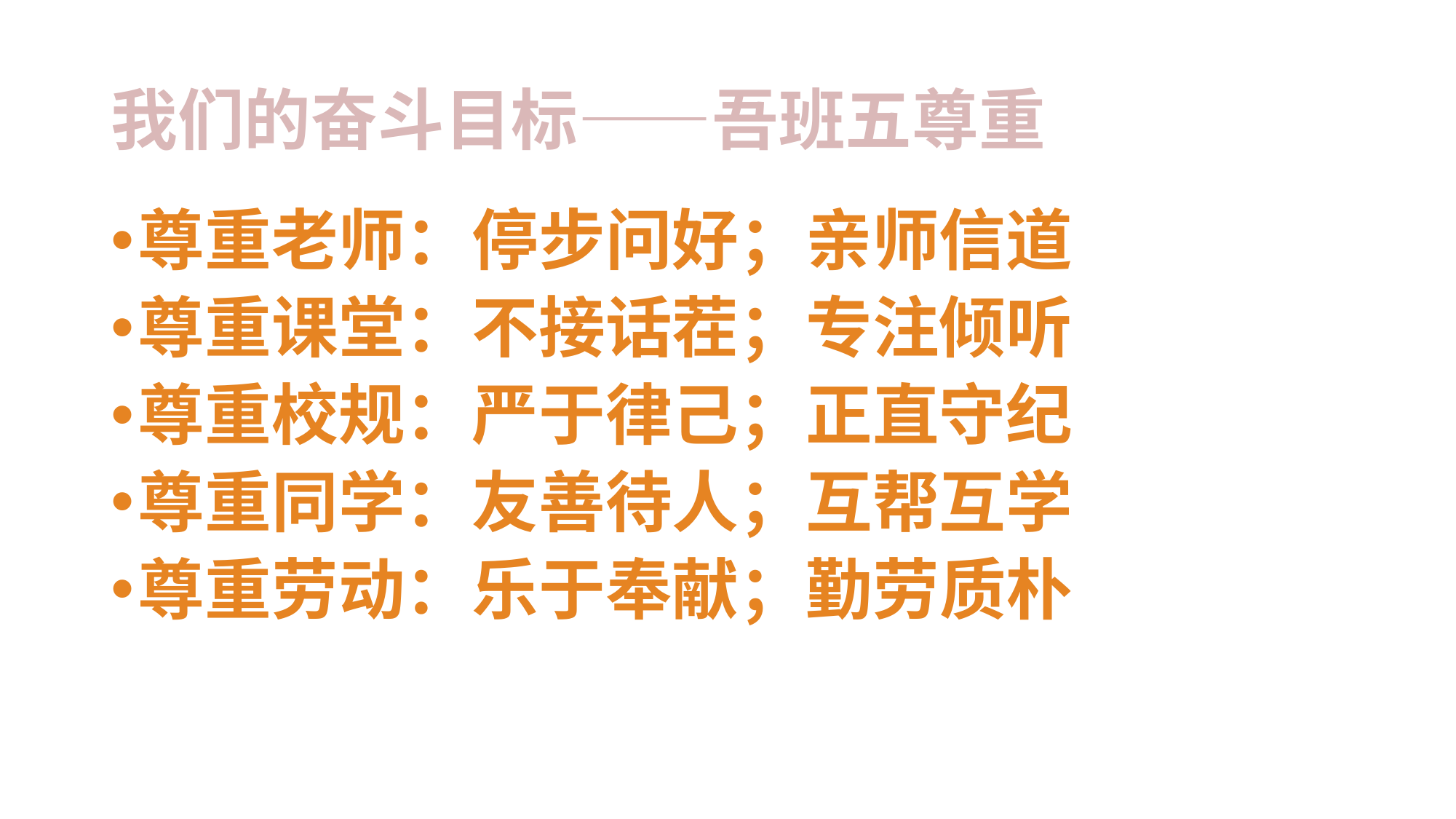

# 我们的奋斗目标——吾班五尊重
尊重老师：停步问好；亲师信道
尊重课堂：不接话茬；专注倾听
尊重校规：严于律己；正直守纪
尊重同学：友善待人；互帮互学
尊重劳动：乐于奉献；勤劳质朴